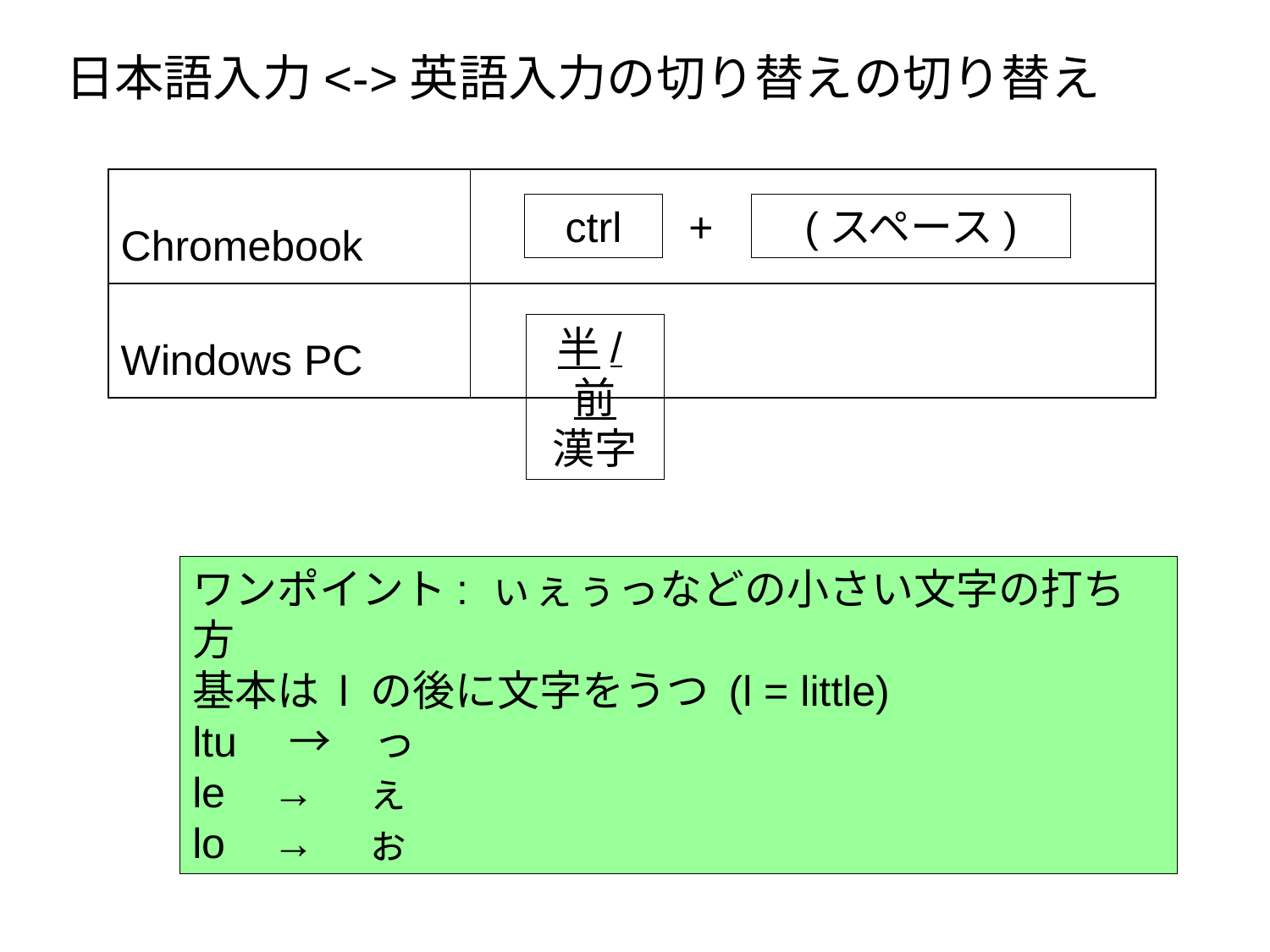

日本語入力<->英語入力の切り替えの切り替え
| Chromebook |  |
| --- | --- |
| Windows PC |  |
+
ctrl
(スペース)
半/前
漢字
ワンポイント: ぃぇぅっなどの小さい文字の打ち方
基本は l の後に文字をうつ (l = little)
ltu　→　っ
le    →　ぇ
lo    →　ぉ